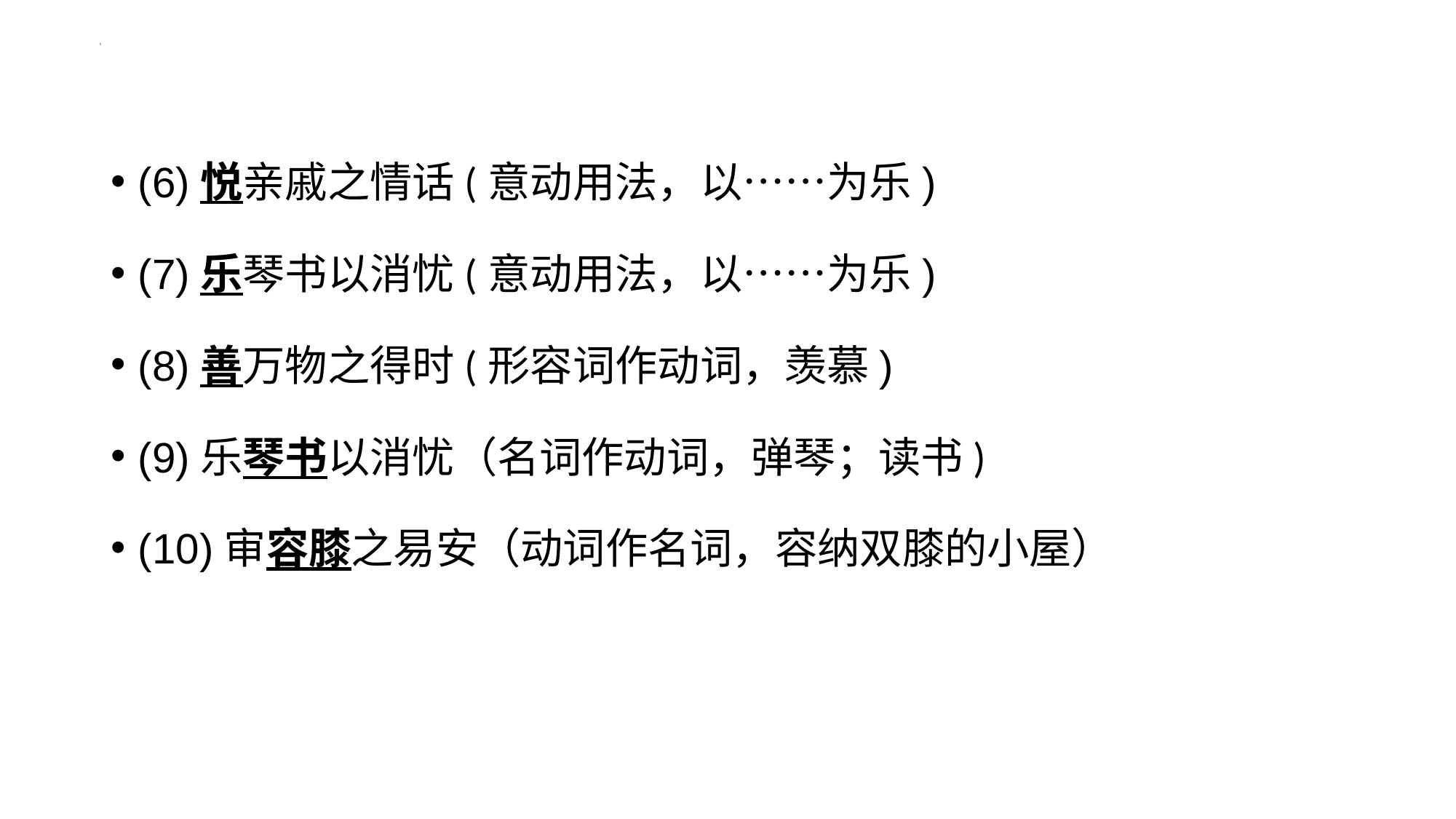

(6)悦亲戚之情话(意动用法，以⋯⋯为乐)
(7)乐琴书以消忧(意动用法，以⋯⋯为乐)
(8)善万物之得时(形容词作动词，羡慕)
(9)乐琴书以消忧（名词作动词，弹琴；读书)
(10)审容膝之易安（动词作名词，容纳双膝的小屋）